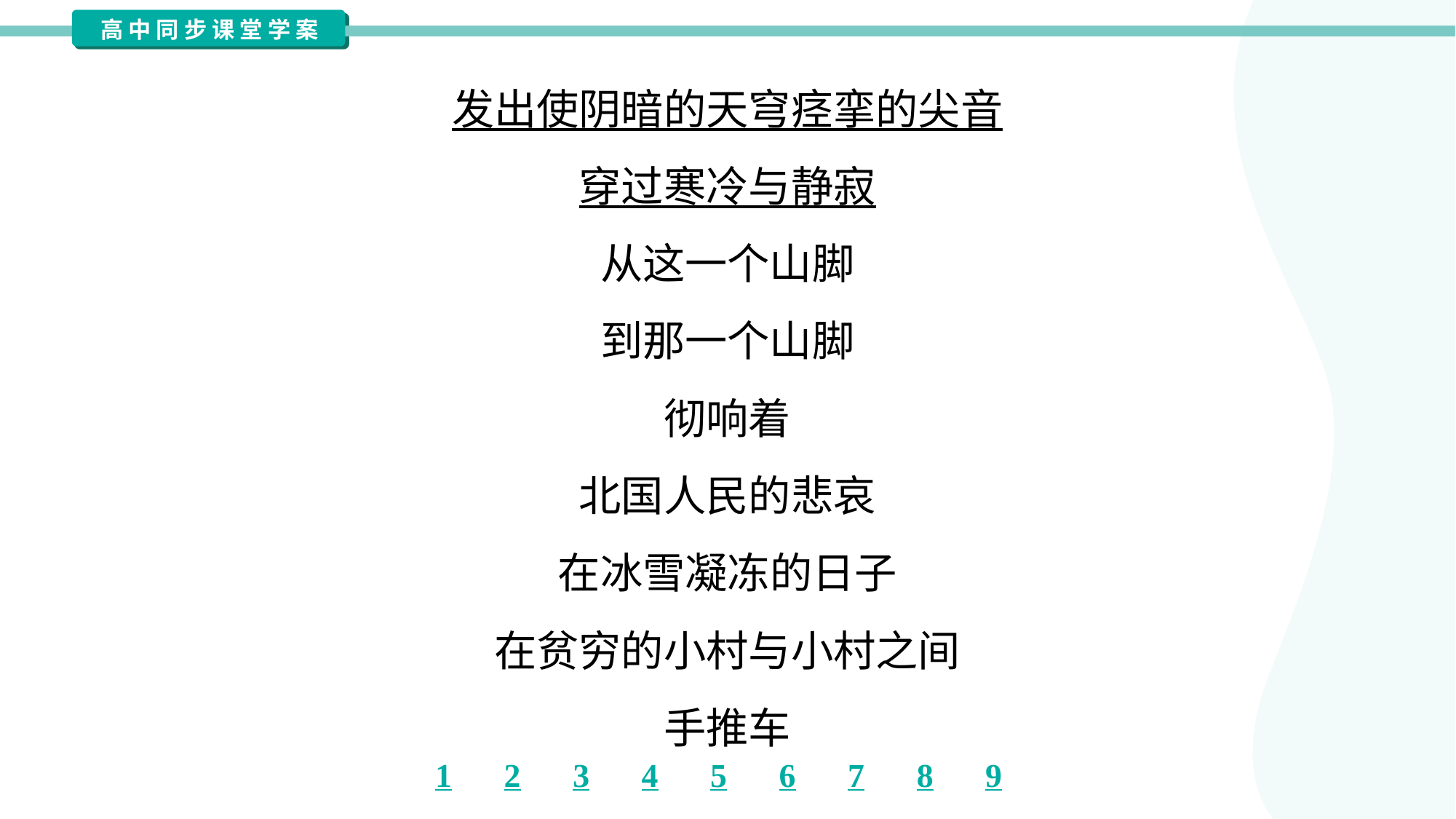

发出使阴暗的天穹痉挛的尖音
穿过寒冷与静寂
从这一个山脚
到那一个山脚
彻响着
北国人民的悲哀
在冰雪凝冻的日子
在贫穷的小村与小村之间
手推车